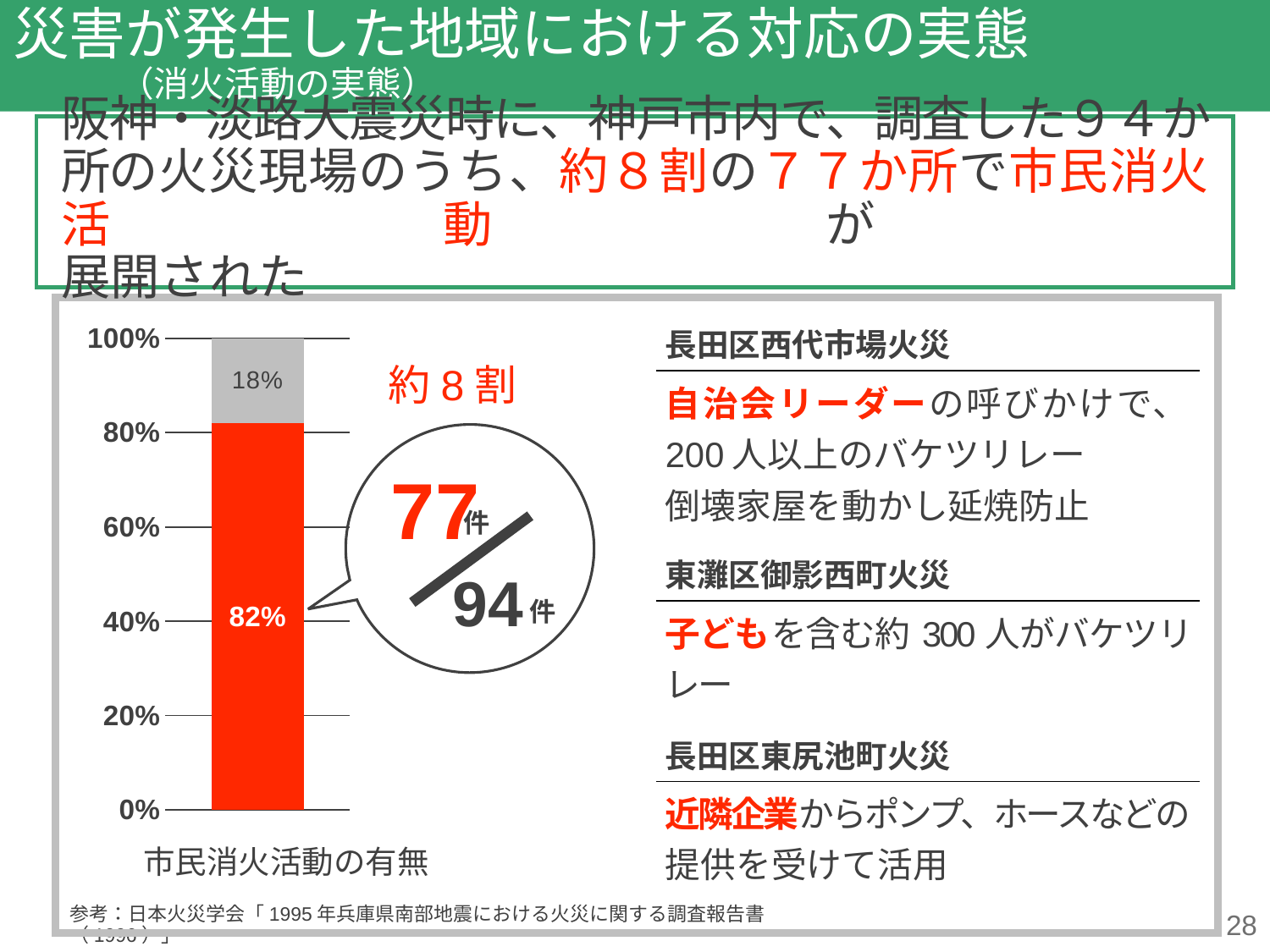

# 災害が発生した地域における対応の実態 　　　（消火活動の実態）
阪神・淡路大震災時に、神戸市内で、調査した９４か所の火災現場のうち、約８割の７７か所で市民消火活動が
展開された

### Chart

| Category |  |  |
|---|---|---|
| 長田区西代市場火災 |
| --- |
| 自治会リーダーの呼びかけで、 200人以上のバケツリレー 倒壊家屋を動かし延焼防止 |
| 東灘区御影西町火災 |
| 子どもを含む約300人がバケツリレー |
| 長田区東尻池町火災 |
| 近隣企業からポンプ、ホースなどの 提供を受けて活用 |
約8割

77
件
94
件
市民消火活動の有無
参考：日本火災学会「1995年兵庫県南部地震における火災に関する調査報告書（1996）」
28